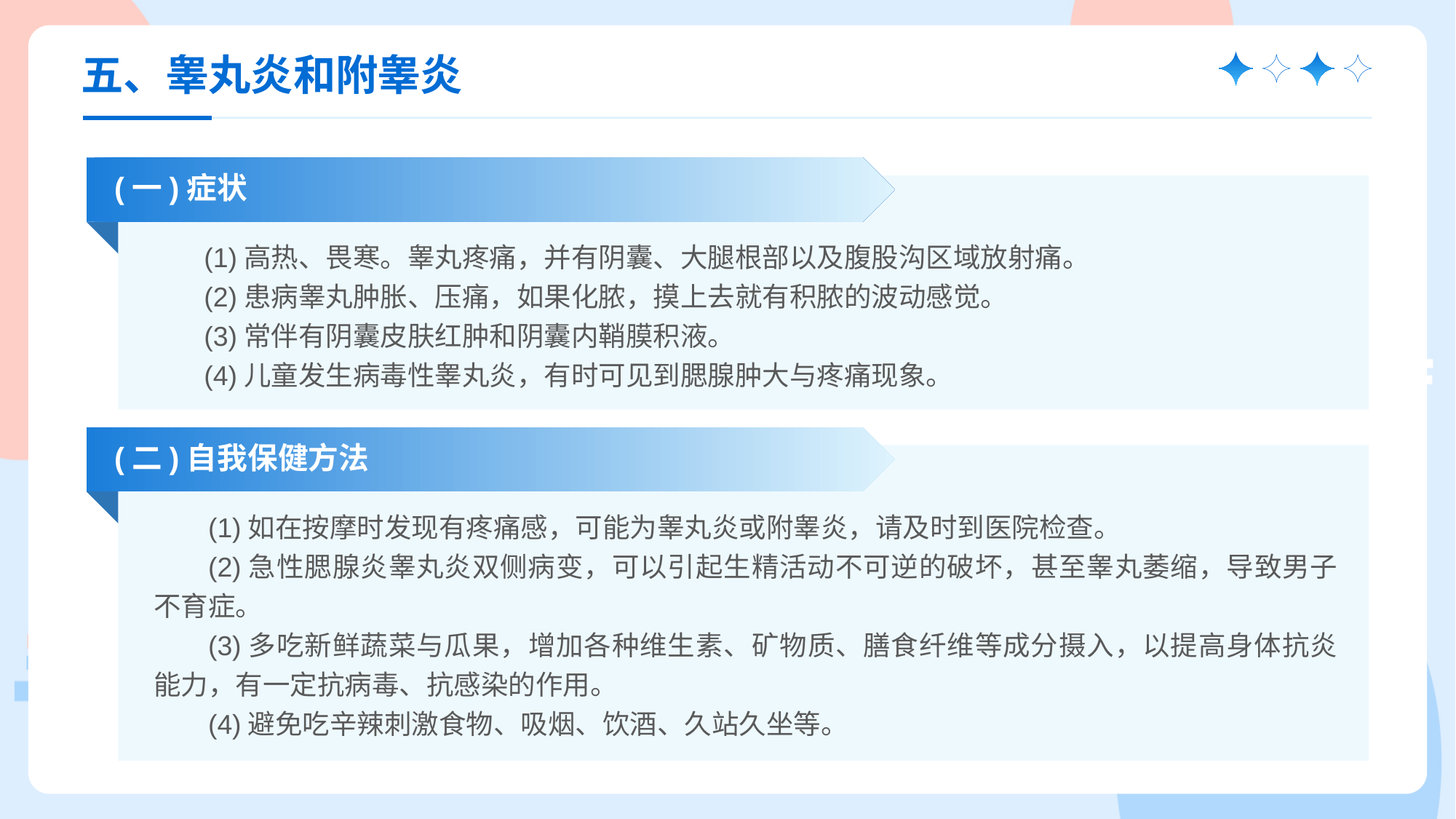

五、睾丸炎和附睾炎
(一)症状

(1)高热、畏寒。睾丸疼痛，并有阴囊、大腿根部以及腹股沟区域放射痛。
(2)患病睾丸肿胀、压痛，如果化脓，摸上去就有积脓的波动感觉。
(3)常伴有阴囊皮肤红肿和阴囊内鞘膜积液。
(4)儿童发生病毒性睾丸炎，有时可见到腮腺肿大与疼痛现象。
(二)自我保健方法

(1)如在按摩时发现有疼痛感，可能为睾丸炎或附睾炎，请及时到医院检查。
(2)急性腮腺炎睾丸炎双侧病变，可以引起生精活动不可逆的破坏，甚至睾丸萎缩，导致男子不育症。
(3)多吃新鲜蔬菜与瓜果，增加各种维生素、矿物质、膳食纤维等成分摄入，以提高身体抗炎能力，有一定抗病毒、抗感染的作用。
(4)避免吃辛辣刺激食物、吸烟、饮酒、久站久坐等。